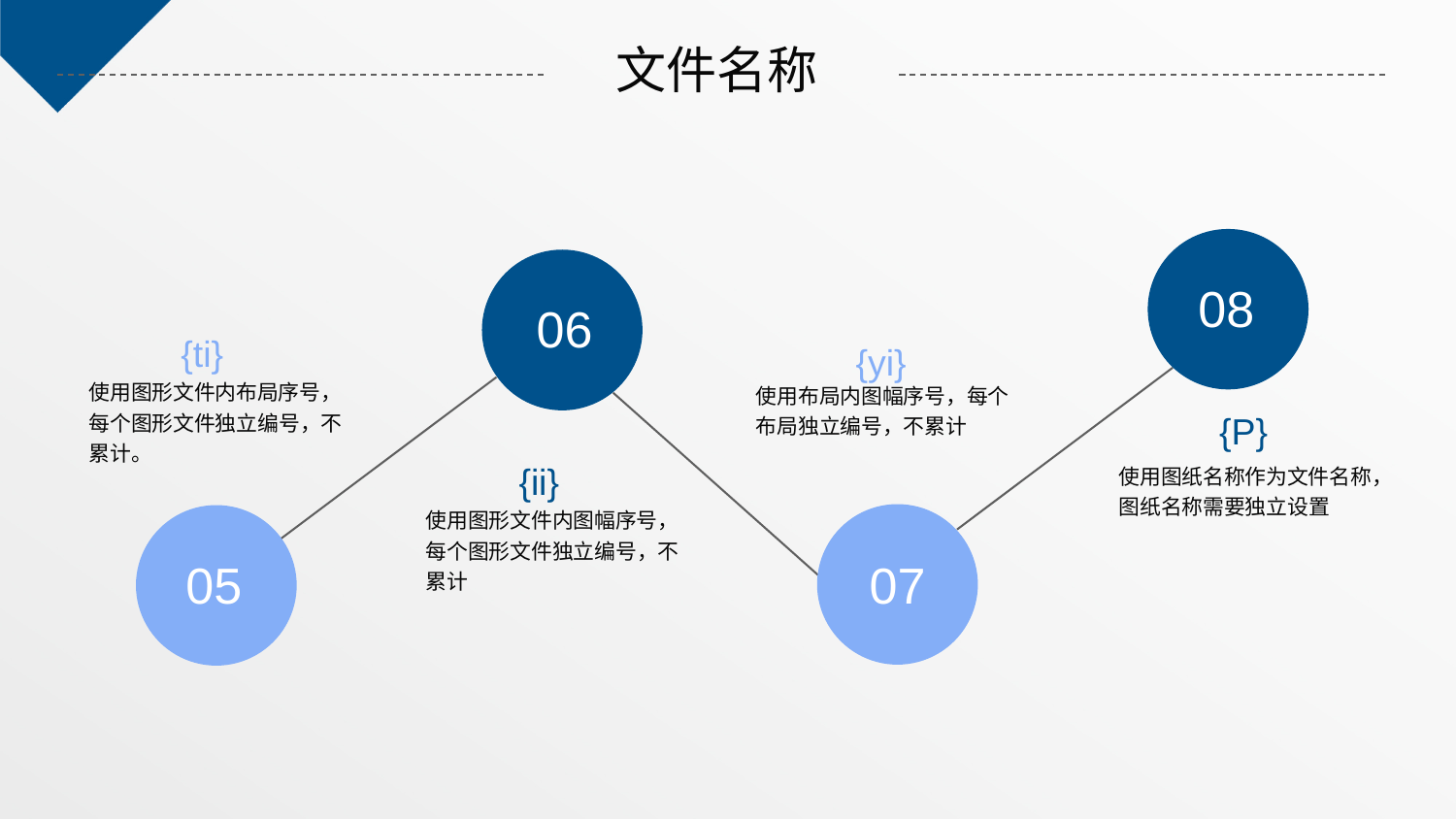

文件名称

08

06
{ti}
{yi}
使用图形文件内布局序号，每个图形文件独立编号，不累计。

使用布局内图幅序号，每个布局独立编号，不累计

{P}
使用图纸名称作为文件名称，图纸名称需要独立设置
{ii}
使用图形文件内图幅序号，每个图形文件独立编号，不累计

07

05